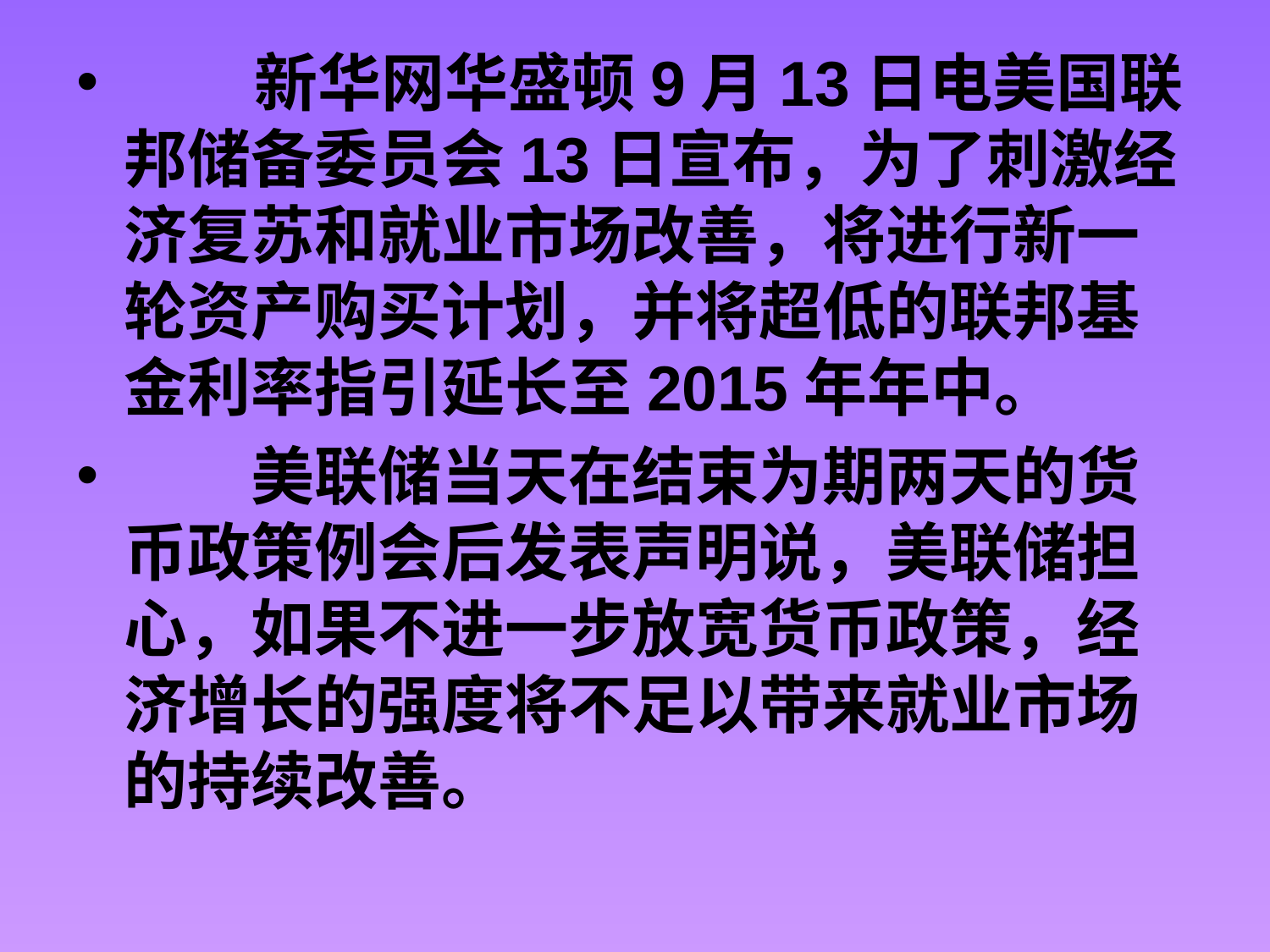

新华网华盛顿9月13日电美国联邦储备委员会13日宣布，为了刺激经济复苏和就业市场改善，将进行新一轮资产购买计划，并将超低的联邦基金利率指引延长至2015年年中。
　　美联储当天在结束为期两天的货币政策例会后发表声明说，美联储担心，如果不进一步放宽货币政策，经济增长的强度将不足以带来就业市场的持续改善。